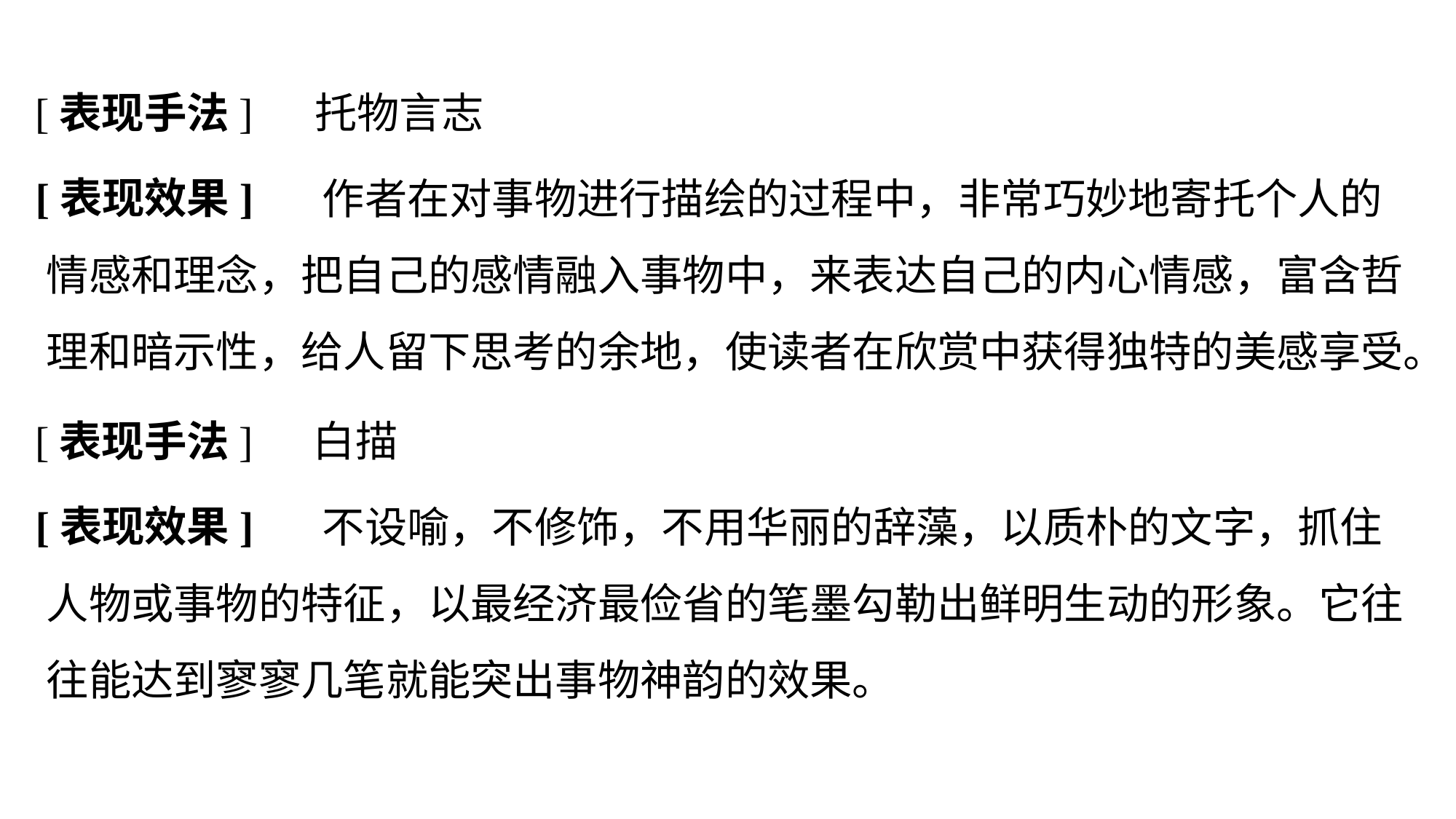

托物言志
[表现手法]
[表现效果]
		     作者在对事物进行描绘的过程中，非常巧妙地寄托个人的情感和理念，把自己的感情融入事物中，来表达自己的内心情感，富含哲理和暗示性，给人留下思考的余地，使读者在欣赏中获得独特的美感享受。
白描
[表现手法]
[表现效果]
		     不设喻，不修饰，不用华丽的辞藻，以质朴的文字，抓住人物或事物的特征，以最经济最俭省的笔墨勾勒出鲜明生动的形象。它往往能达到寥寥几笔就能突出事物神韵的效果。